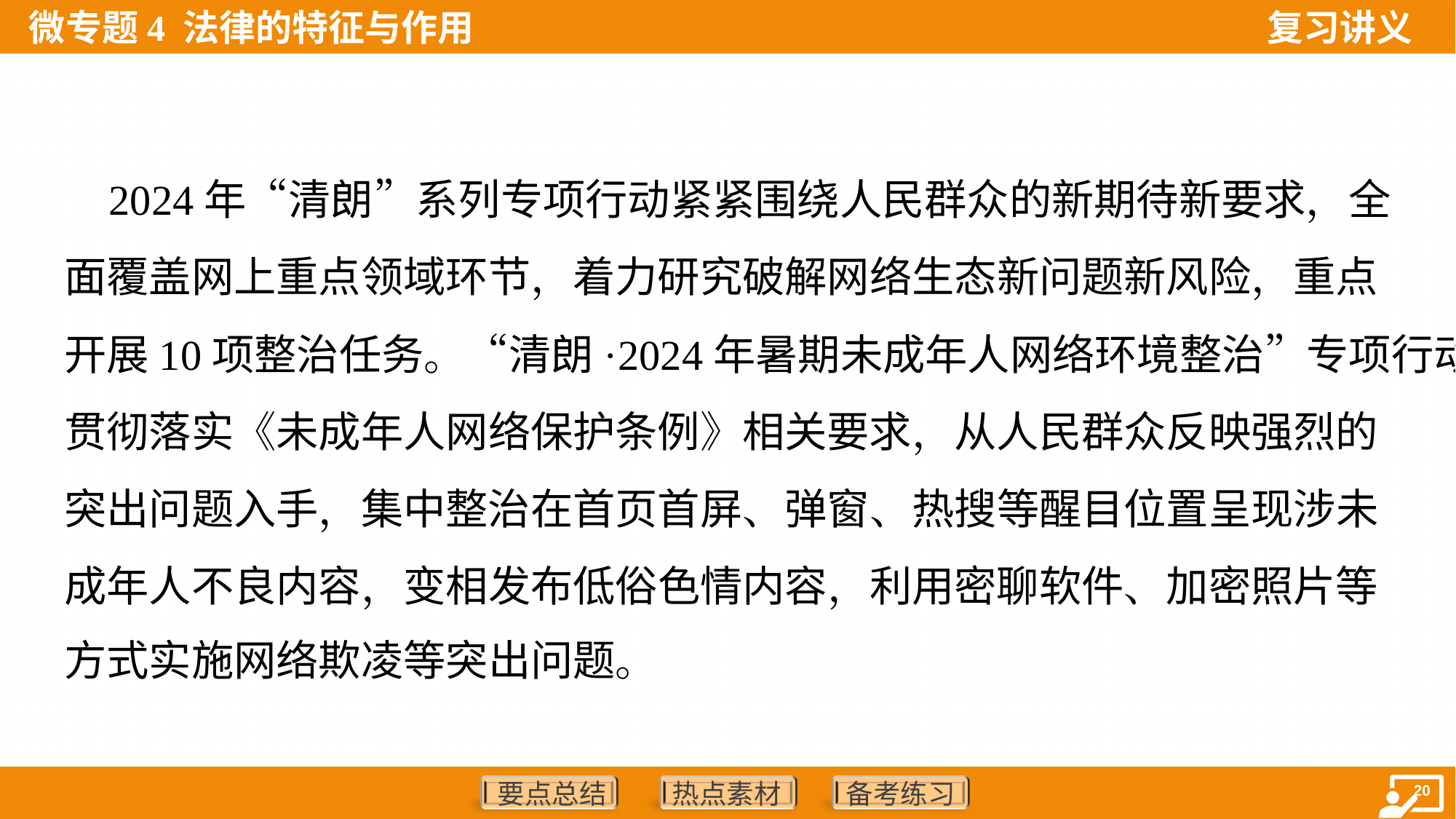

2024年“清朗”系列专项行动紧紧围绕人民群众的新期待新要求，全
面覆盖网上重点领域环节，着力研究破解网络生态新问题新风险，重点
开展10项整治任务。“清朗·2024年暑期未成年人网络环境整治”专项行动，
贯彻落实《未成年人网络保护条例》相关要求，从人民群众反映强烈的
突出问题入手，集中整治在首页首屏、弹窗、热搜等醒目位置呈现涉未
成年人不良内容，变相发布低俗色情内容，利用密聊软件、加密照片等
方式实施网络欺凌等突出问题。